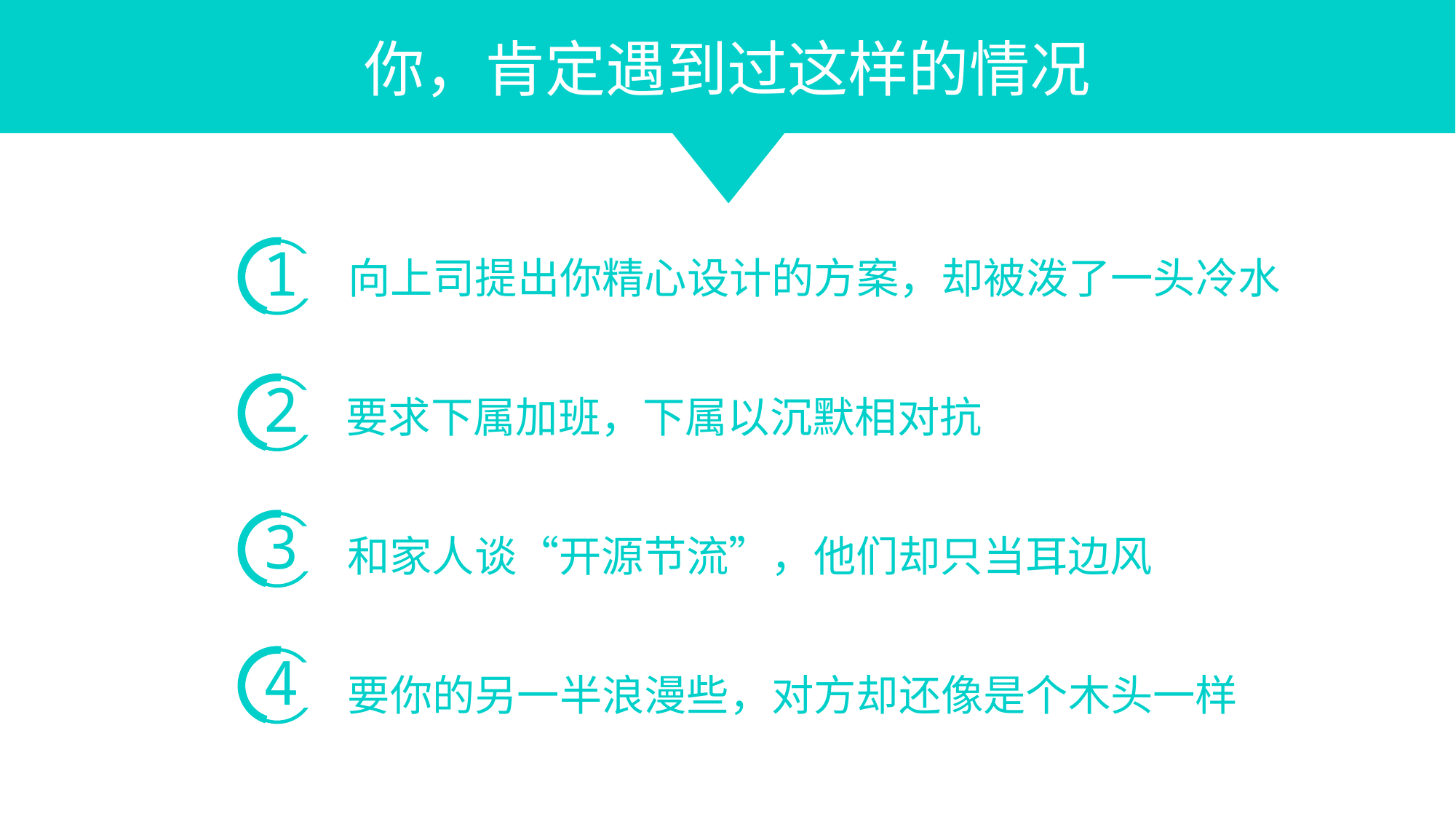

你，肯定遇到过这样的情况
1

向上司提出你精心设计的方案，却被泼了一头冷水
2

要求下属加班，下属以沉默相对抗
3

和家人谈“开源节流”，他们却只当耳边风
4

要你的另一半浪漫些，对方却还像是个木头一样